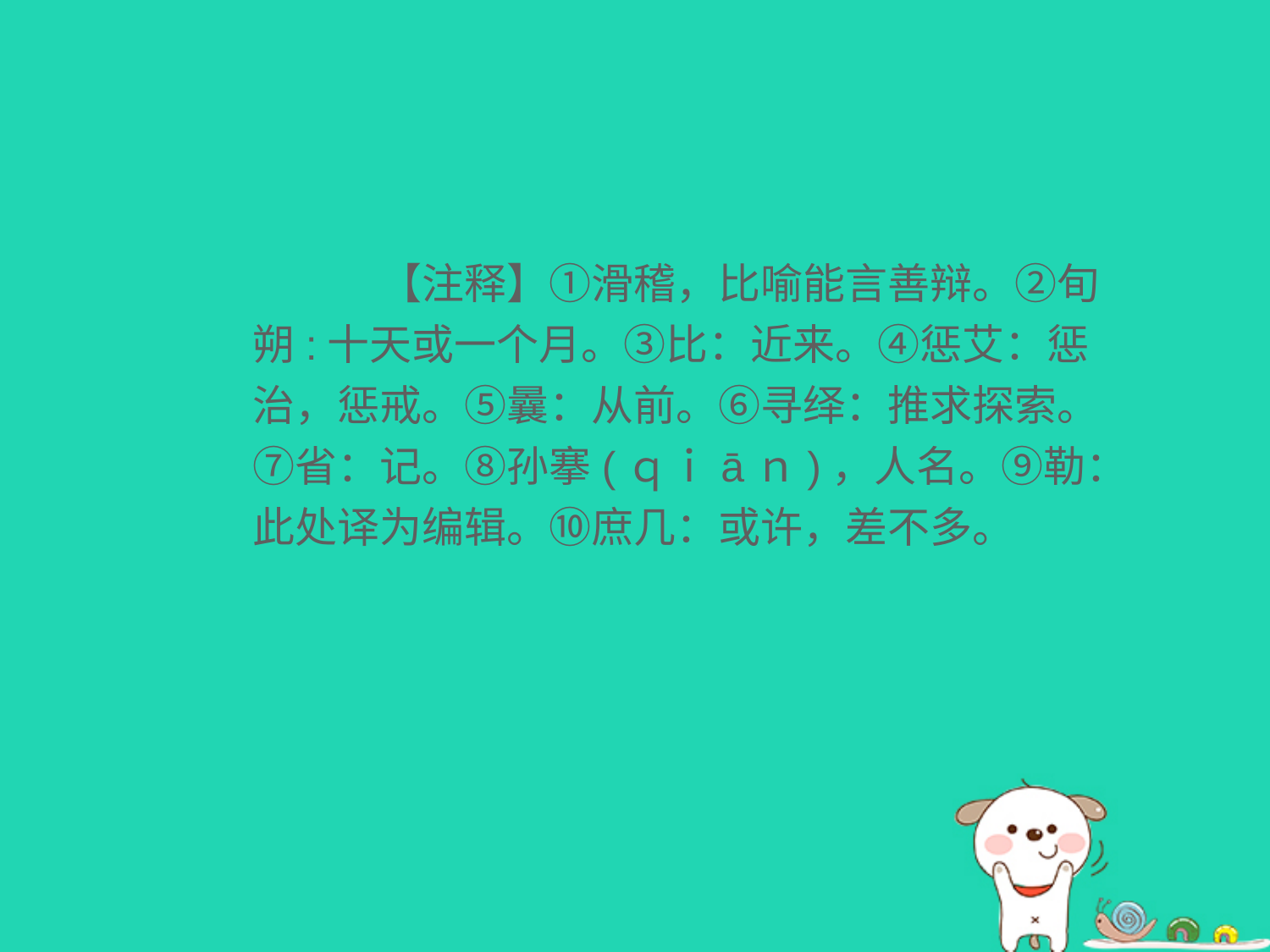

【注释】①滑稽，比喻能言善辩。②旬朔:十天或一个月。③比：近来。④惩艾：惩治，惩戒。⑤曩：从前。⑥寻绎：推求探索。⑦省：记。⑧孙搴(ｑｉāｎ)，人名。⑨勒：此处译为编辑。⑩庶几：或许，差不多。